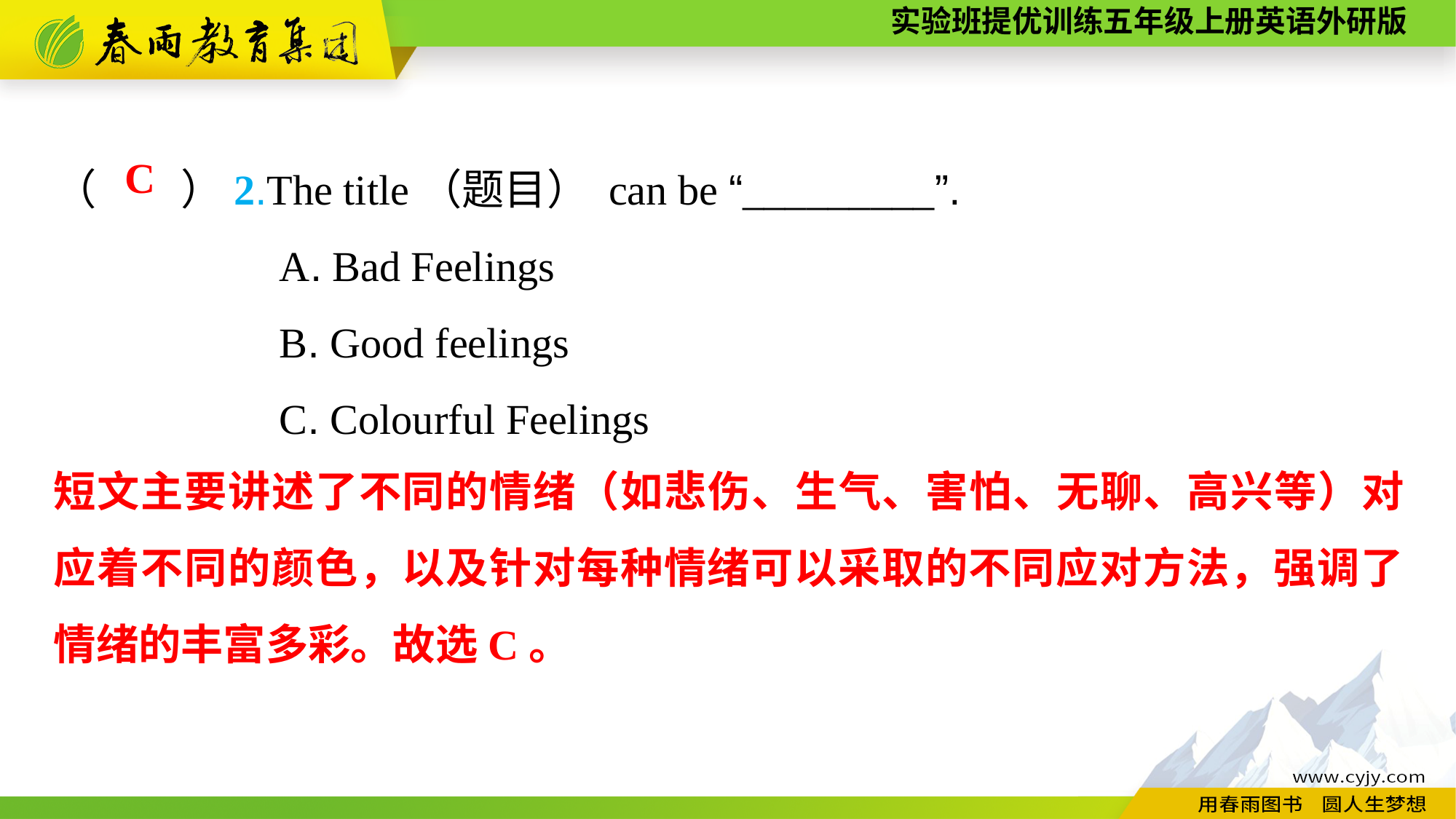

（　　）2.The title（题目） can be “_________”.
A. Bad Feelings
B. Good feelings
C. Colourful Feelings
C
短文主要讲述了不同的情绪（如悲伤、生气、害怕、无聊、高兴等）对应着不同的颜色，以及针对每种情绪可以采取的不同应对方法，强调了情绪的丰富多彩。故选C。